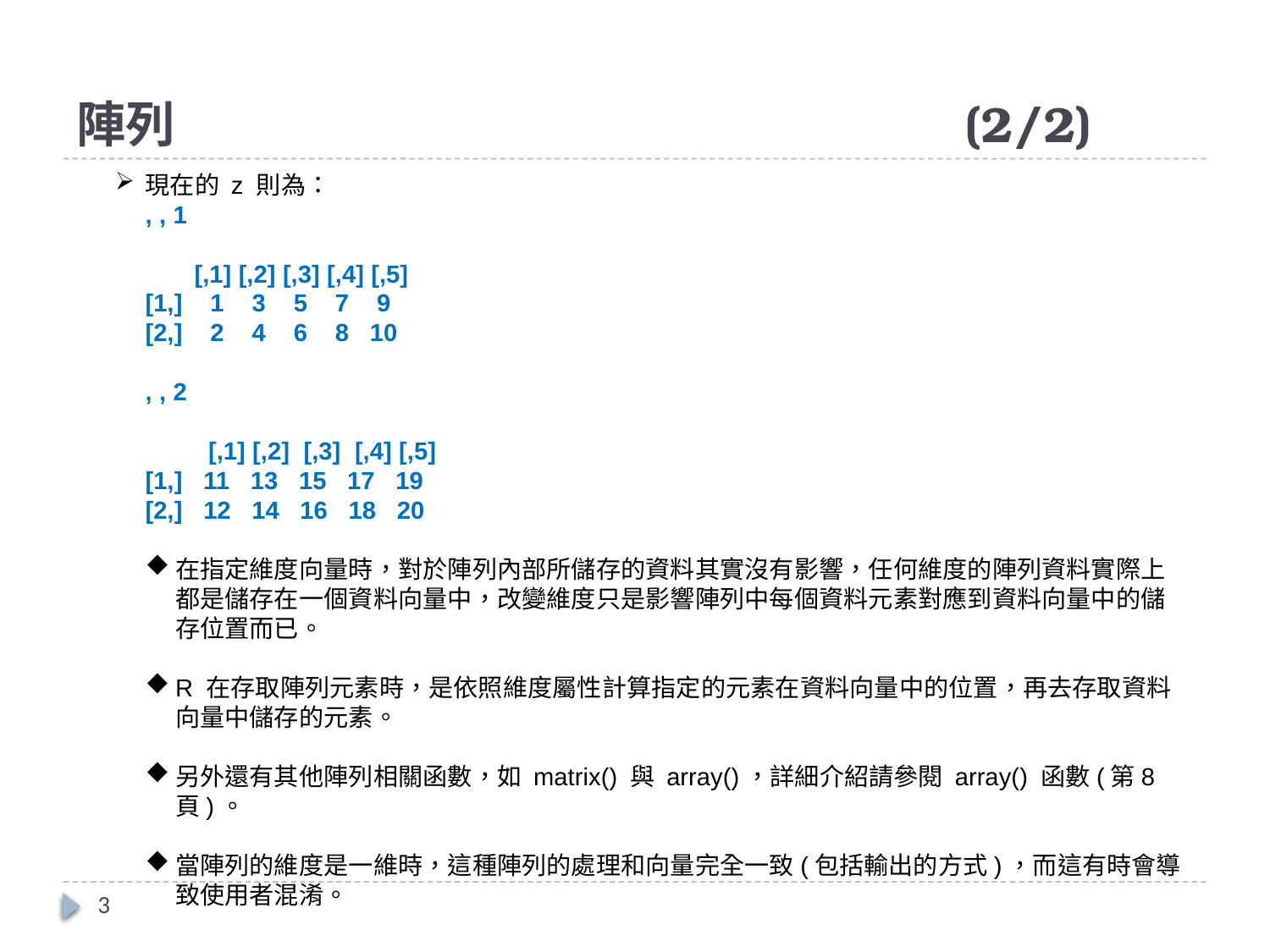

# 陣列							(2/2)
現在的 z 則為：
, , 1

       [,1] [,2] [,3] [,4] [,5]
[1,]    1    3    5    7    9
[2,]    2    4    6    8   10

, , 2

         [,1] [,2]  [,3]  [,4] [,5]
[1,]   11   13   15   17   19
[2,]   12   14   16   18   20

在指定維度向量時，對於陣列內部所儲存的資料其實沒有影響，任何維度的陣列資料實際上都是儲存在一個資料向量中，改變維度只是影響陣列中每個資料元素對應到資料向量中的儲存位置而已。

R 在存取陣列元素時，是依照維度屬性計算指定的元素在資料向量中的位置，再去存取資料向量中儲存的元素。

另外還有其他陣列相關函數，如 matrix() 與 array()，詳細介紹請參閱 array() 函數(第8頁)。

當陣列的維度是一維時，這種陣列的處理和向量完全一致(包括輸出的方式)，而這有時會導致使用者混淆。
3